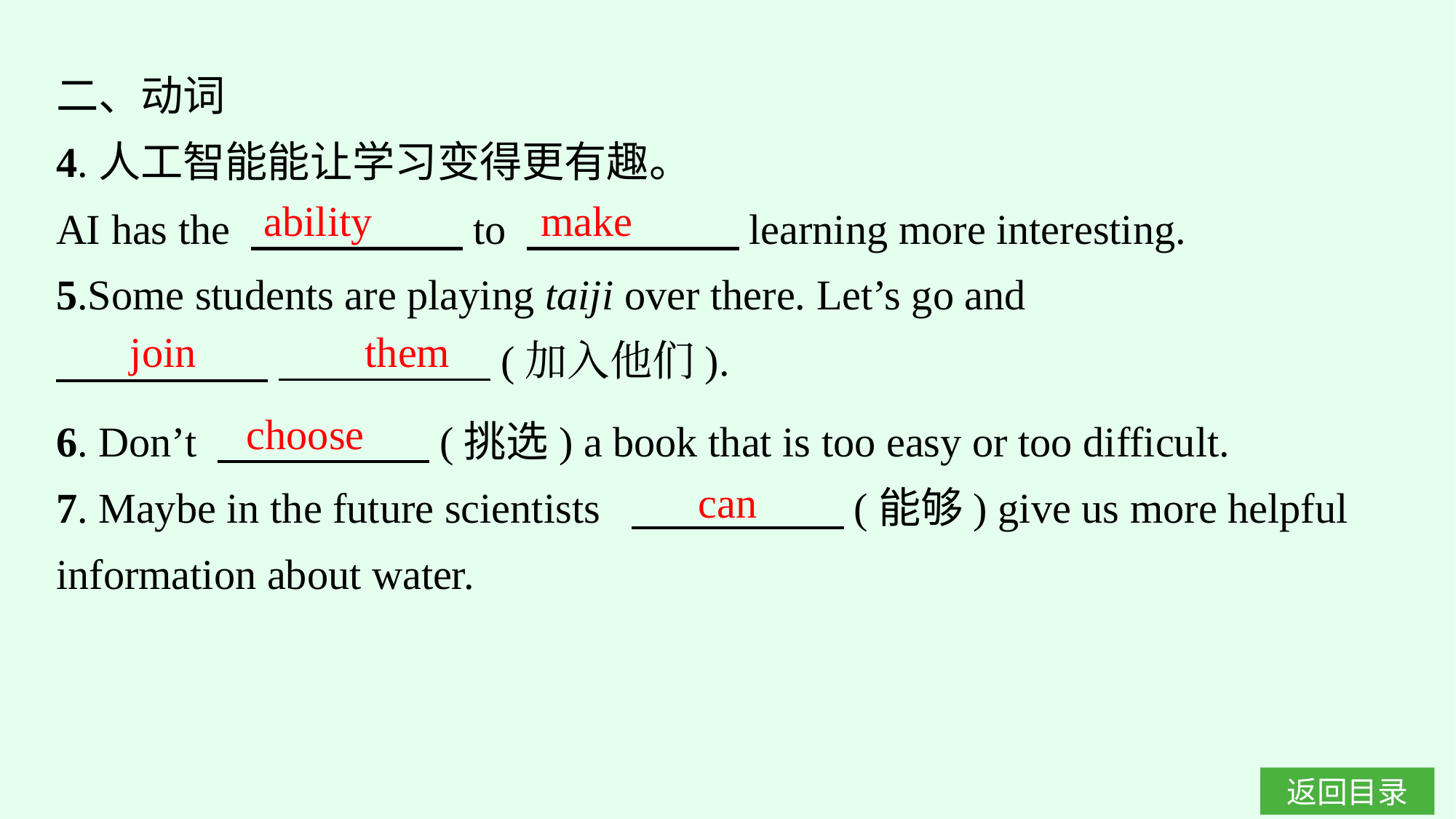

二、动词
4.人工智能能让学习变得更有趣。
AI has the 　　　　　to 　　　　　learning more interesting.
5.Some students are playing taiji over there. Let’s go and
　　　　　 　　　　　(加入他们).
ability                make
join                them
choose
6. Don’t 　　　　　(挑选) a book that is too easy or too difficult.
7. Maybe in the future scientists  　　　　　(能够) give us more helpful information about water.
can